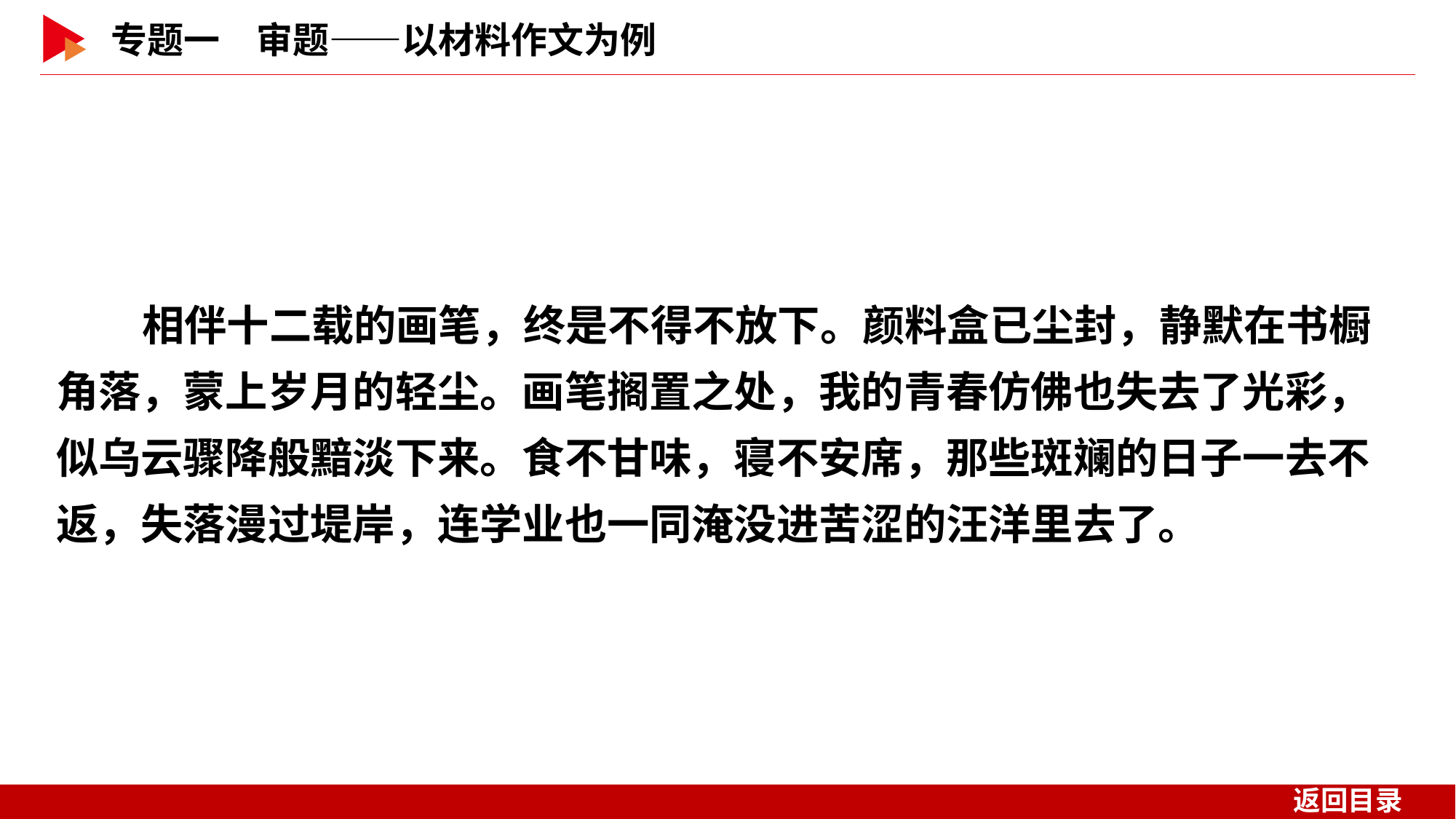

相伴十二载的画笔，终是不得不放下。颜料盒已尘封，静默在书橱角落，蒙上岁月的轻尘。画笔搁置之处，我的青春仿佛也失去了光彩，似乌云骤降般黯淡下来。食不甘味，寝不安席，那些斑斓的日子一去不返，失落漫过堤岸，连学业也一同淹没进苦涩的汪洋里去了。